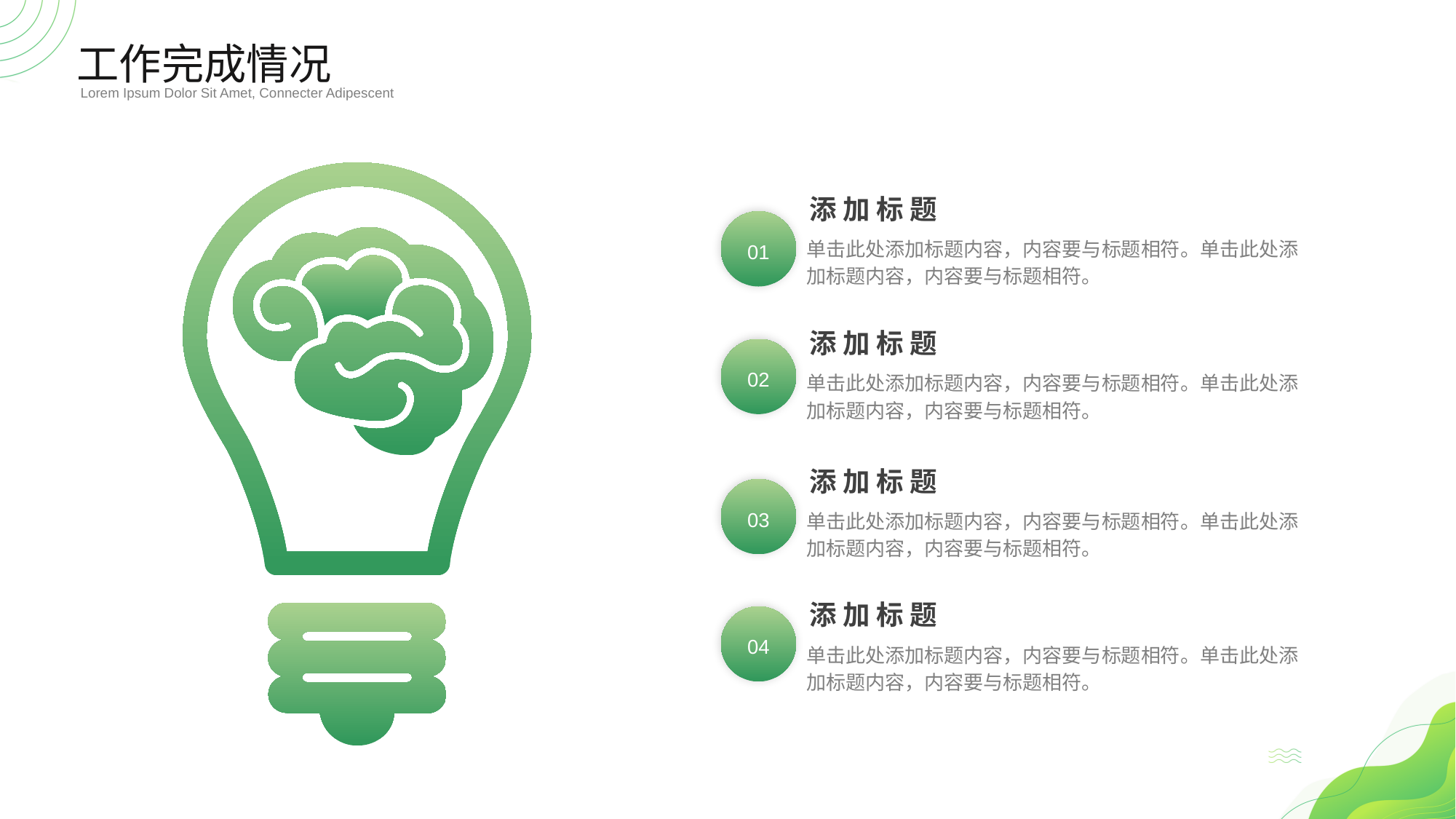

工作完成情况
Lorem Ipsum Dolor Sit Amet, Connecter Adipescent

添加标题

01
单击此处添加标题内容，内容要与标题相符。单击此处添加标题内容，内容要与标题相符。

添加标题
02
单击此处添加标题内容，内容要与标题相符。单击此处添加标题内容，内容要与标题相符。

添加标题
03
单击此处添加标题内容，内容要与标题相符。单击此处添加标题内容，内容要与标题相符。

添加标题

04
单击此处添加标题内容，内容要与标题相符。单击此处添加标题内容，内容要与标题相符。